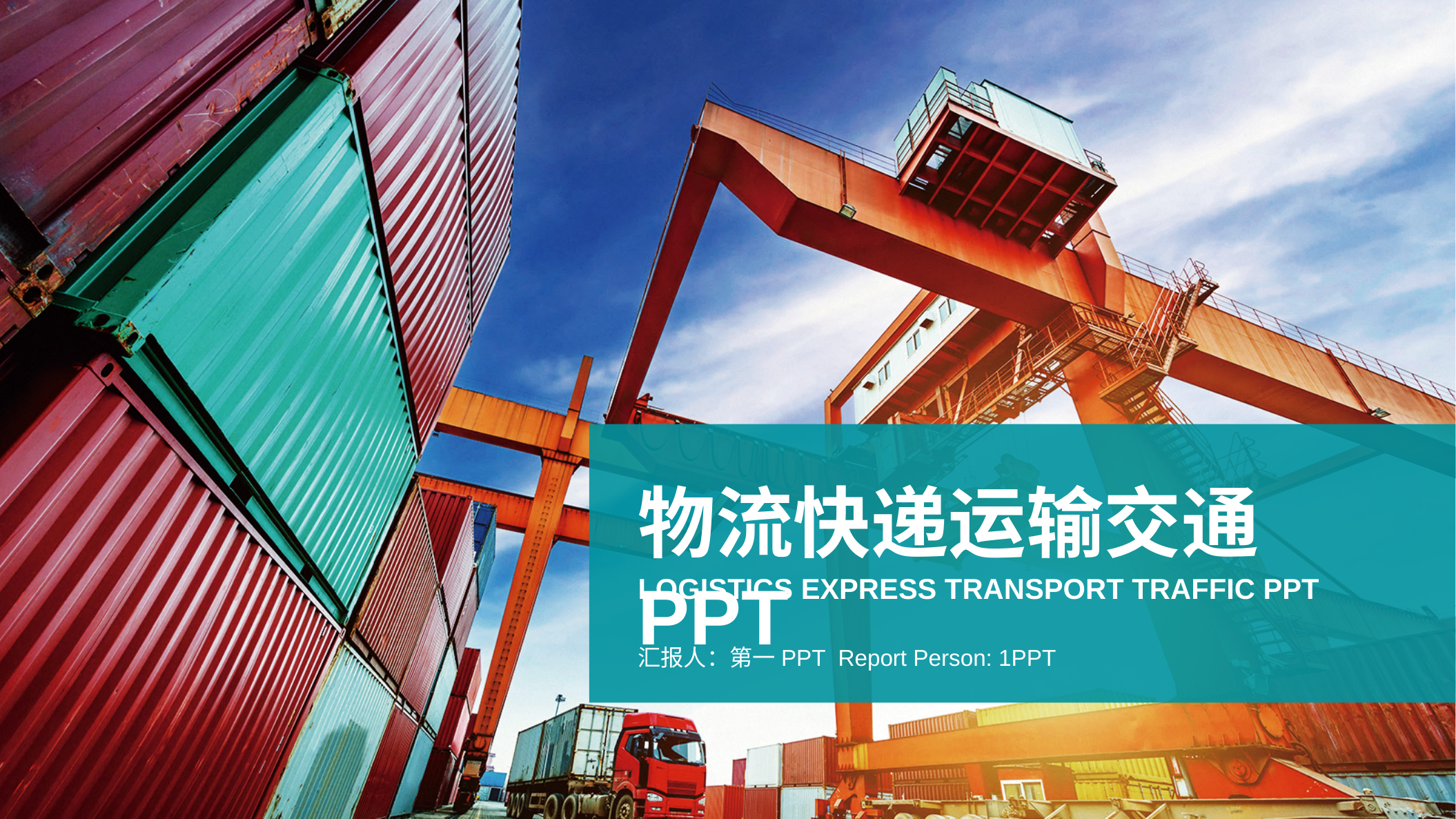

物流快递运输交通PPT
LOGISTICS EXPRESS TRANSPORT TRAFFIC PPT
汇报人：第一PPT  Report Person: 1PPT